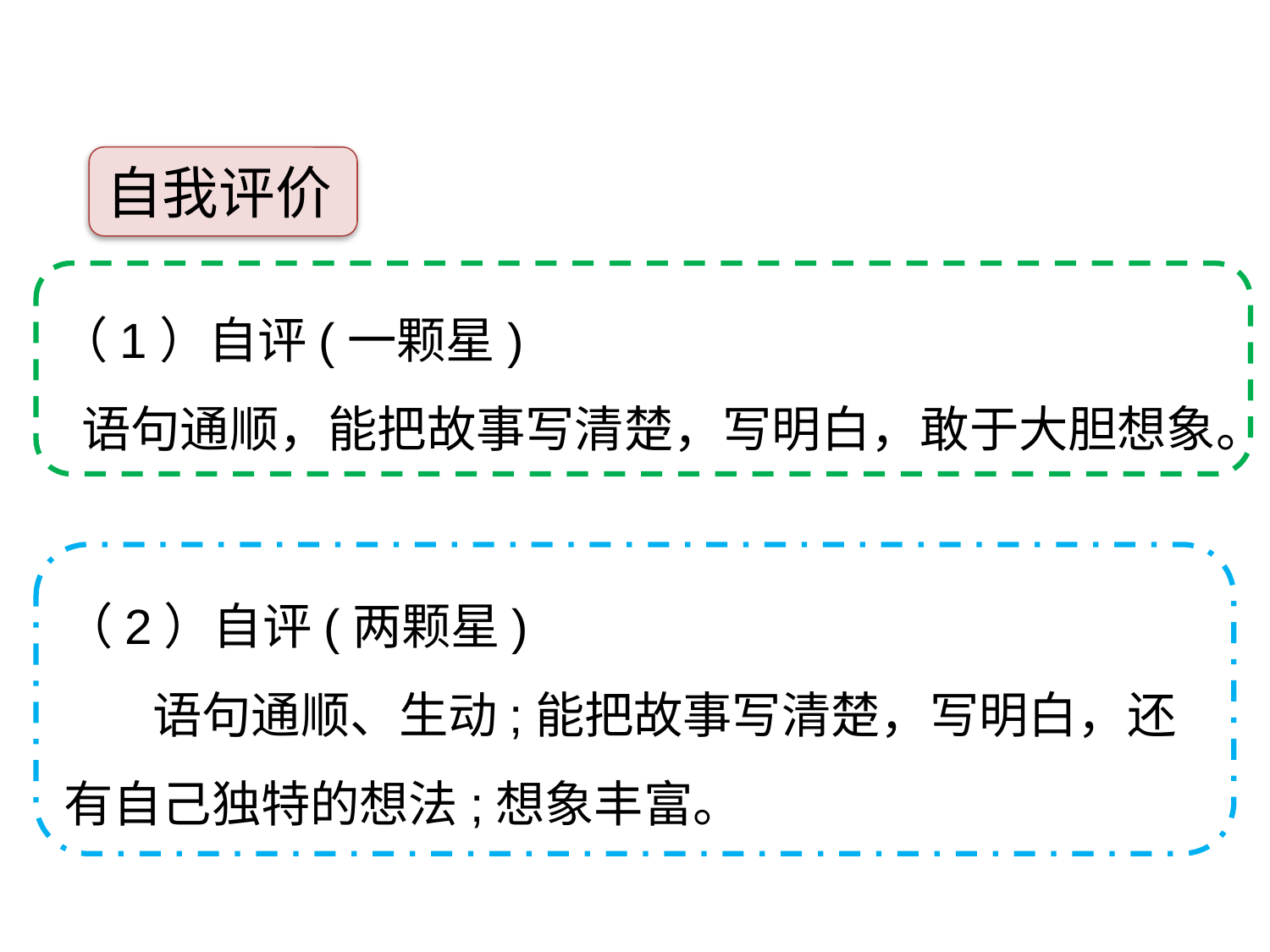

自我评价
（1）自评(一颗星)
 语句通顺，能把故事写清楚，写明白，敢于大胆想象。
（2）自评(两颗星)
       语句通顺、生动;能把故事写清楚，写明白，还有自己独特的想法;想象丰富。